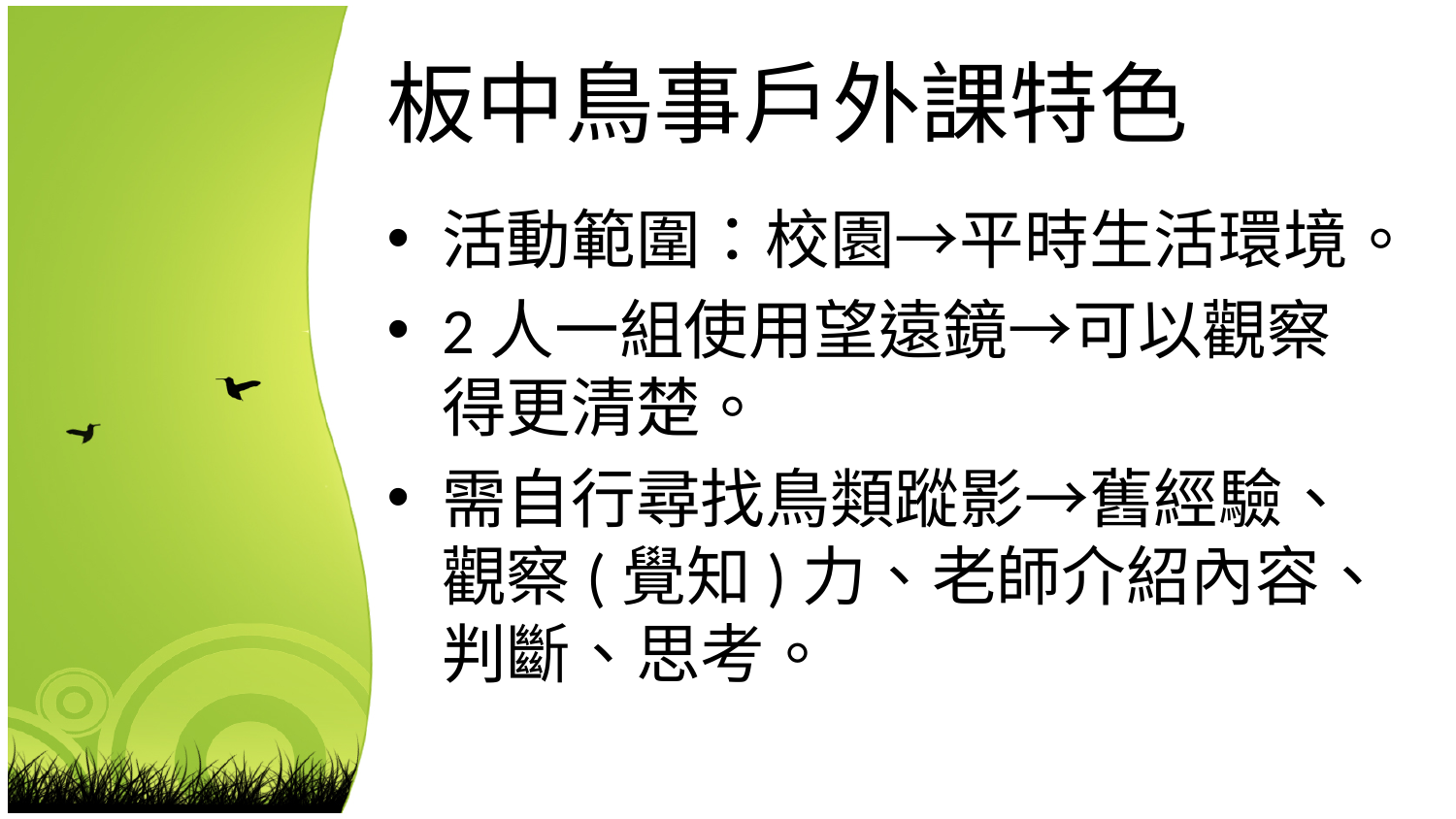

# 板中鳥事戶外課特色
活動範圍：校園→平時生活環境。
2人一組使用望遠鏡→可以觀察得更清楚。
需自行尋找鳥類蹤影→舊經驗、觀察(覺知)力、老師介紹內容、判斷、思考。